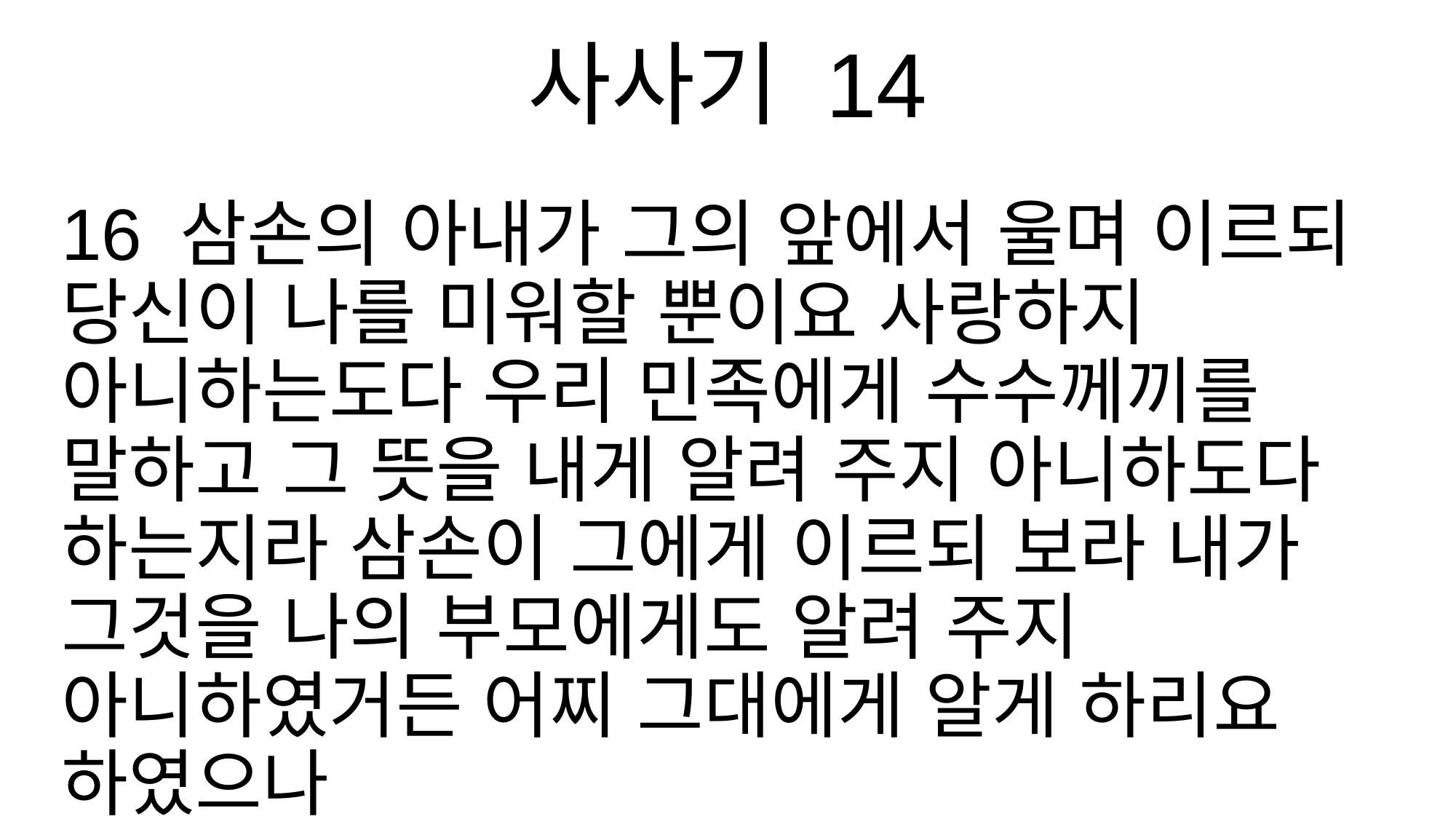

사사기 14
16 삼손의 아내가 그의 앞에서 울며 이르되 당신이 나를 미워할 뿐이요 사랑하지 아니하는도다 우리 민족에게 수수께끼를 말하고 그 뜻을 내게 알려 주지 아니하도다 하는지라 삼손이 그에게 이르되 보라 내가 그것을 나의 부모에게도 알려 주지 아니하였거든 어찌 그대에게 알게 하리요 하였으나